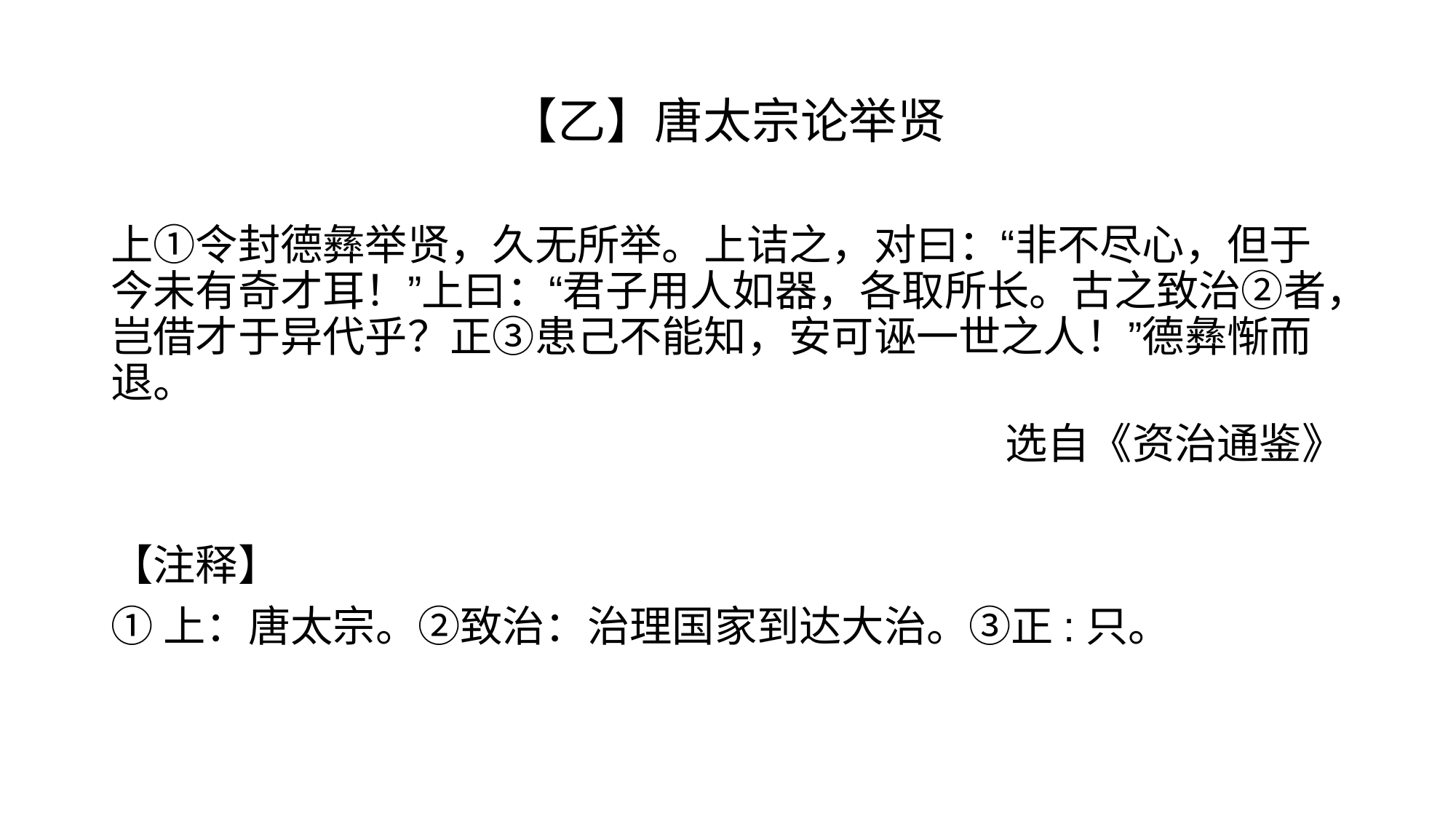

# 【乙】唐太宗论举贤
上①令封德彝举贤，久无所举。上诘之，对曰：“非不尽心，但于今未有奇才耳！”上曰：“君子用人如器，各取所长。古之致治②者，岂借才于异代乎？正③患己不能知，安可诬一世之人！”德彝惭而退。
选自《资治通鉴》

【注释】
①上：唐太宗。②致治：治理国家到达大治。③正:只。